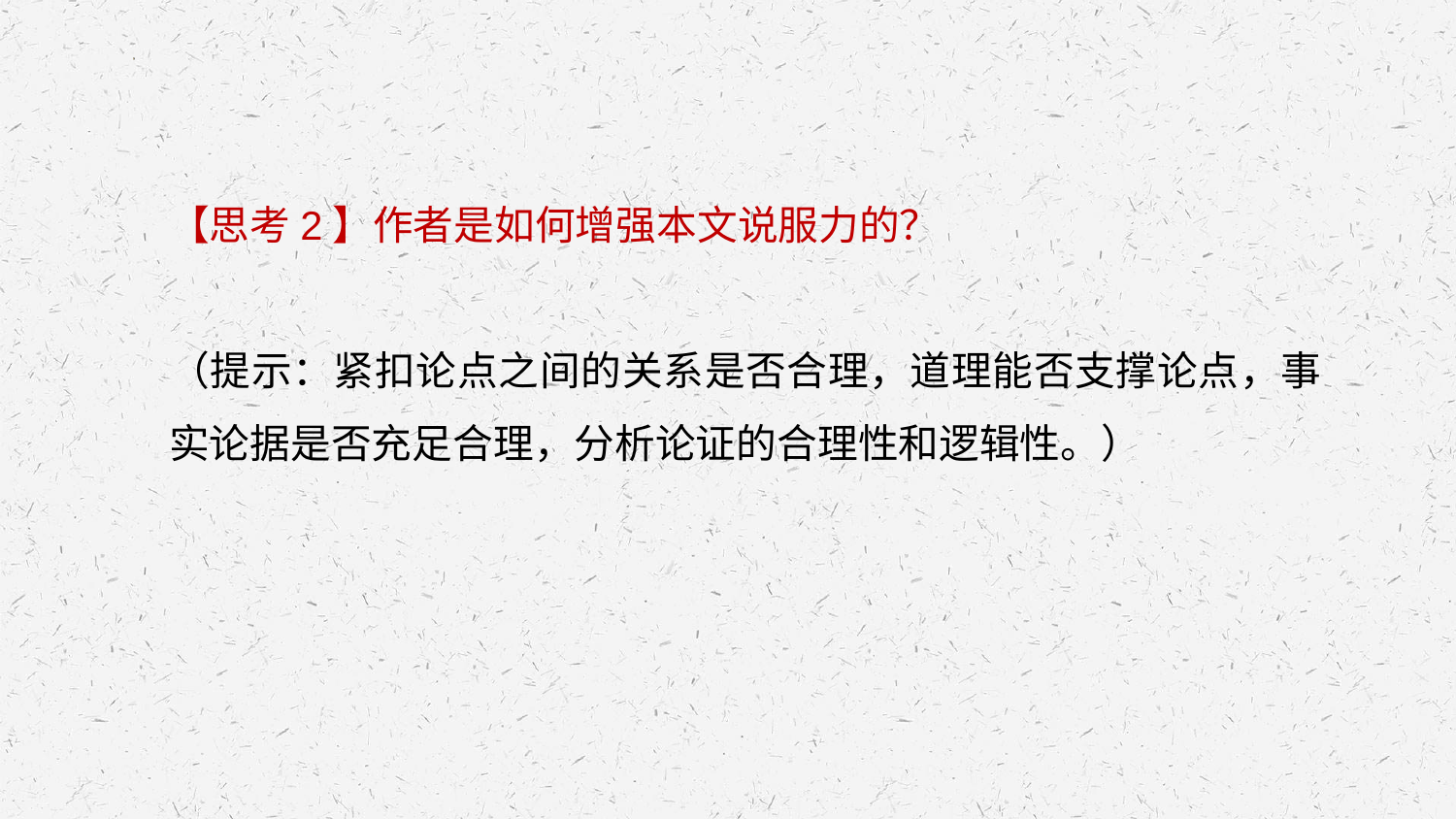

【思考2】作者是如何增强本文说服力的？

（提示：紧扣论点之间的关系是否合理，道理能否支撑论点，事实论据是否充足合理，分析论证的合理性和逻辑性。）